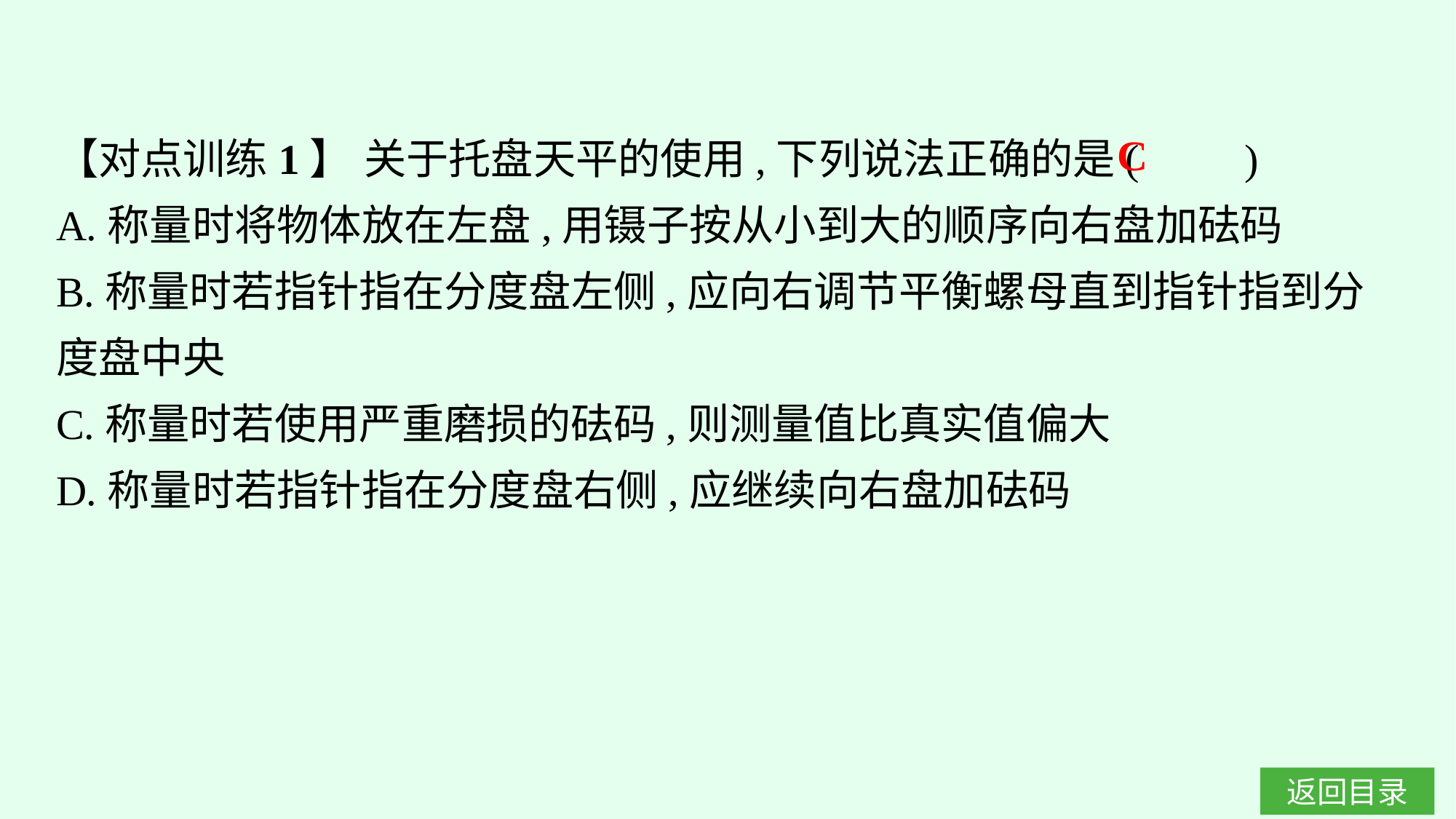

【对点训练1】 关于托盘天平的使用,下列说法正确的是(　　)
A.称量时将物体放在左盘,用镊子按从小到大的顺序向右盘加砝码
B.称量时若指针指在分度盘左侧,应向右调节平衡螺母直到指针指到分度盘中央
C.称量时若使用严重磨损的砝码,则测量值比真实值偏大
D.称量时若指针指在分度盘右侧,应继续向右盘加砝码
C